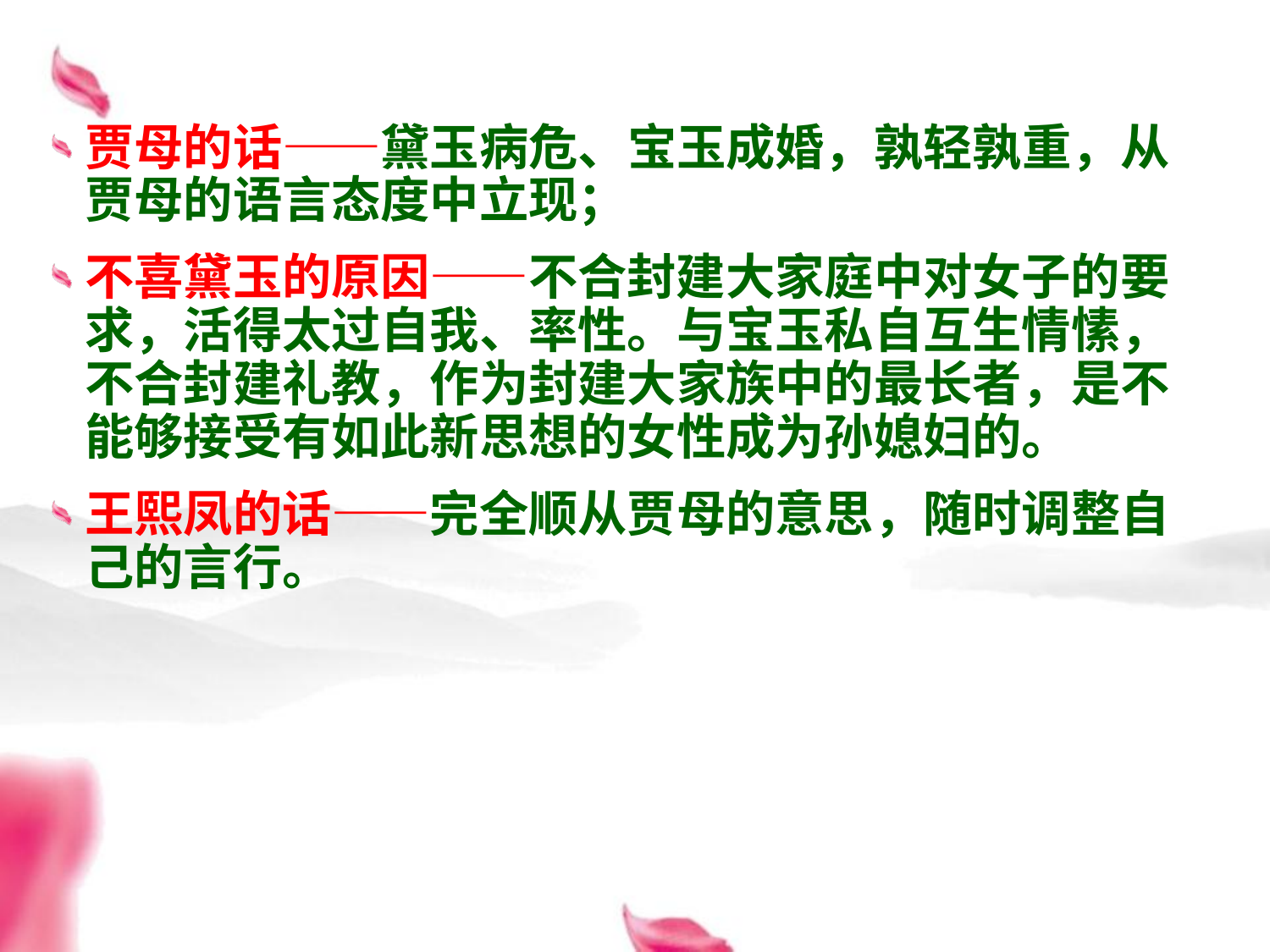

贾母的话——黛玉病危、宝玉成婚，孰轻孰重，从贾母的语言态度中立现；
不喜黛玉的原因——不合封建大家庭中对女子的要求，活得太过自我、率性。与宝玉私自互生情愫，不合封建礼教，作为封建大家族中的最长者，是不能够接受有如此新思想的女性成为孙媳妇的。
王熙凤的话——完全顺从贾母的意思，随时调整自己的言行。